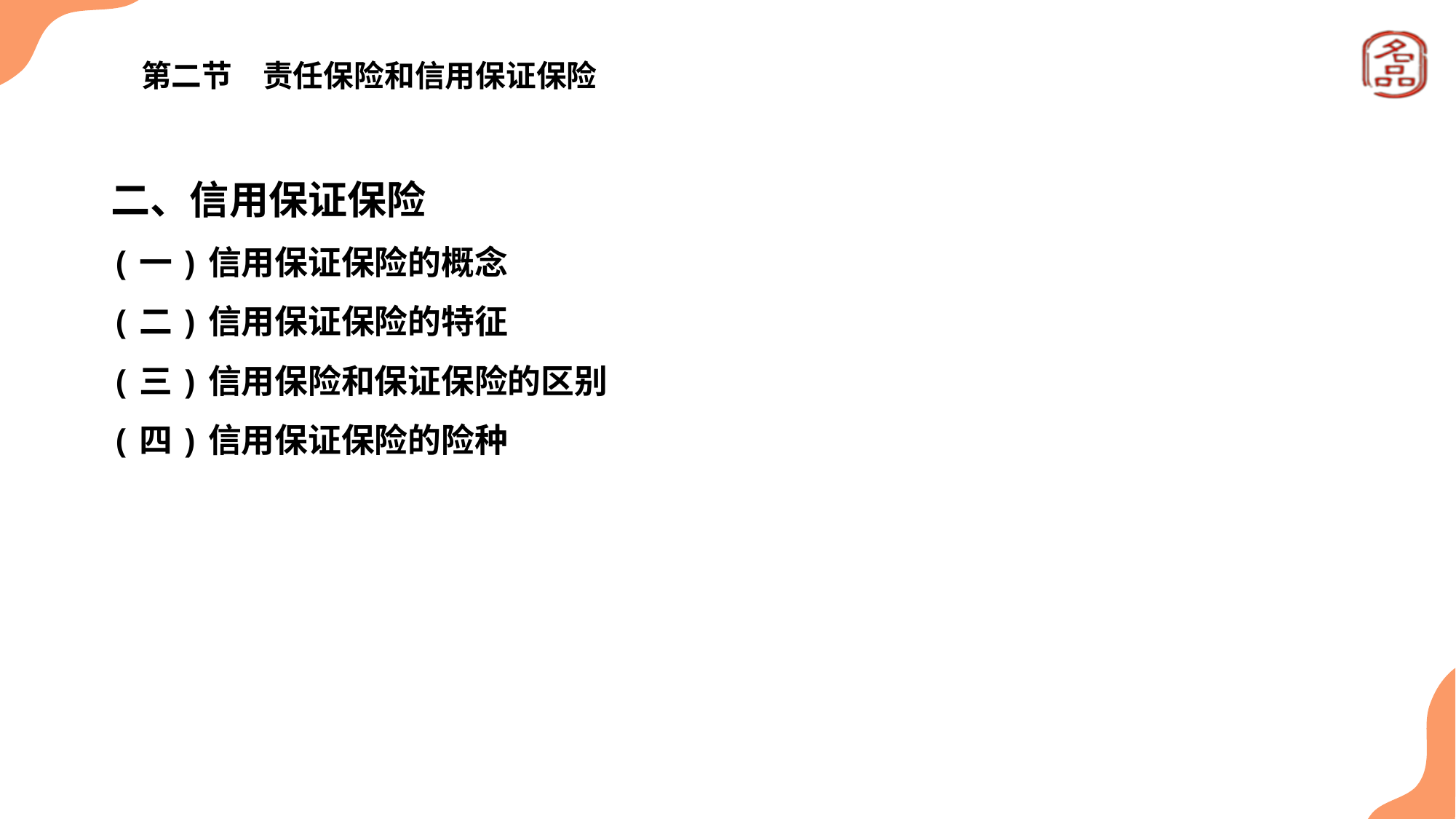

# 第二节　责任保险和信用保证保险
二、信用保证保险
(一)信用保证保险的概念
(二)信用保证保险的特征
(三)信用保险和保证保险的区别
(四)信用保证保险的险种